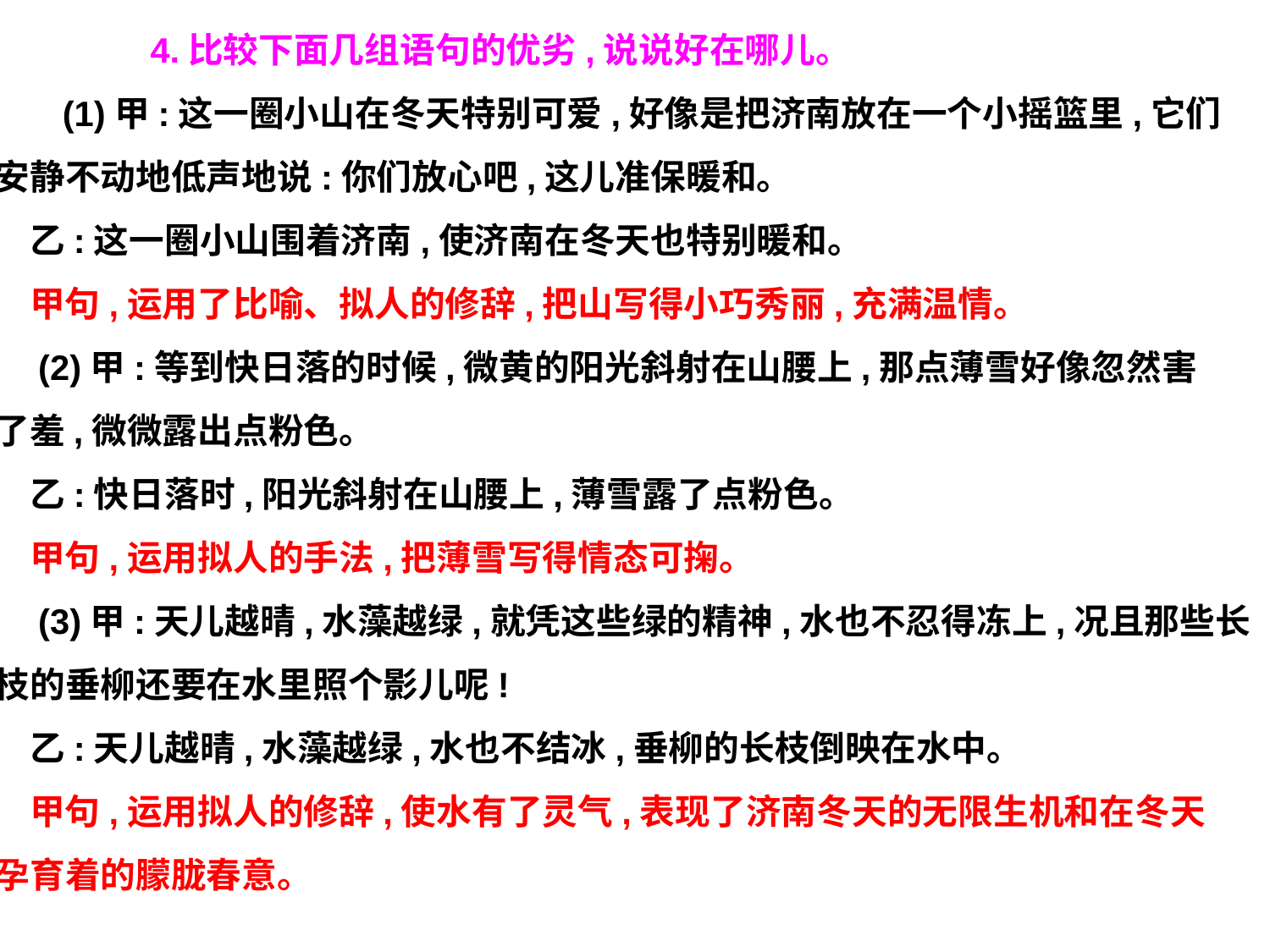

4.比较下面几组语句的优劣,说说好在哪儿。
　   (1)甲:这一圈小山在冬天特别可爱,好像是把济南放在一个小摇篮里,它们
安静不动地低声地说:你们放心吧,这儿准保暖和。
　乙:这一圈小山围着济南,使济南在冬天也特别暖和。
　甲句,运用了比喻、拟人的修辞,把山写得小巧秀丽,充满温情。
　(2)甲:等到快日落的时候,微黄的阳光斜射在山腰上,那点薄雪好像忽然害
了羞,微微露出点粉色。
　乙:快日落时,阳光斜射在山腰上,薄雪露了点粉色。
　甲句,运用拟人的手法,把薄雪写得情态可掬。
　(3)甲:天儿越晴,水藻越绿,就凭这些绿的精神,水也不忍得冻上,况且那些长
枝的垂柳还要在水里照个影儿呢!
　乙:天儿越晴,水藻越绿,水也不结冰,垂柳的长枝倒映在水中。
　甲句,运用拟人的修辞,使水有了灵气,表现了济南冬天的无限生机和在冬天
孕育着的朦胧春意。